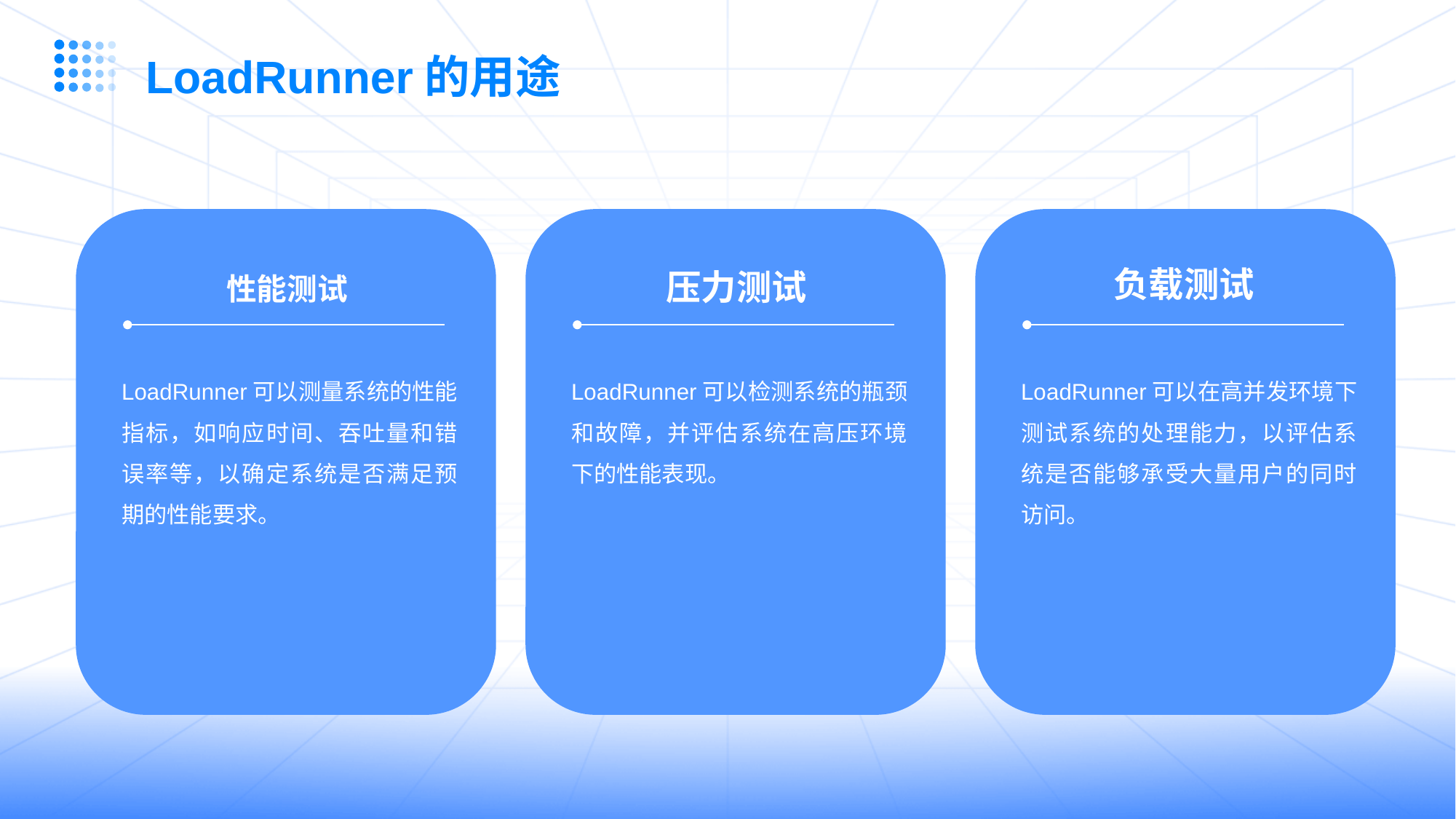

LoadRunner的用途

负载测试
性能测试
压力测试
LoadRunner可以测量系统的性能指标，如响应时间、吞吐量和错误率等，以确定系统是否满足预期的性能要求。
LoadRunner可以检测系统的瓶颈和故障，并评估系统在高压环境下的性能表现。
LoadRunner可以在高并发环境下测试系统的处理能力，以评估系统是否能够承受大量用户的同时访问。